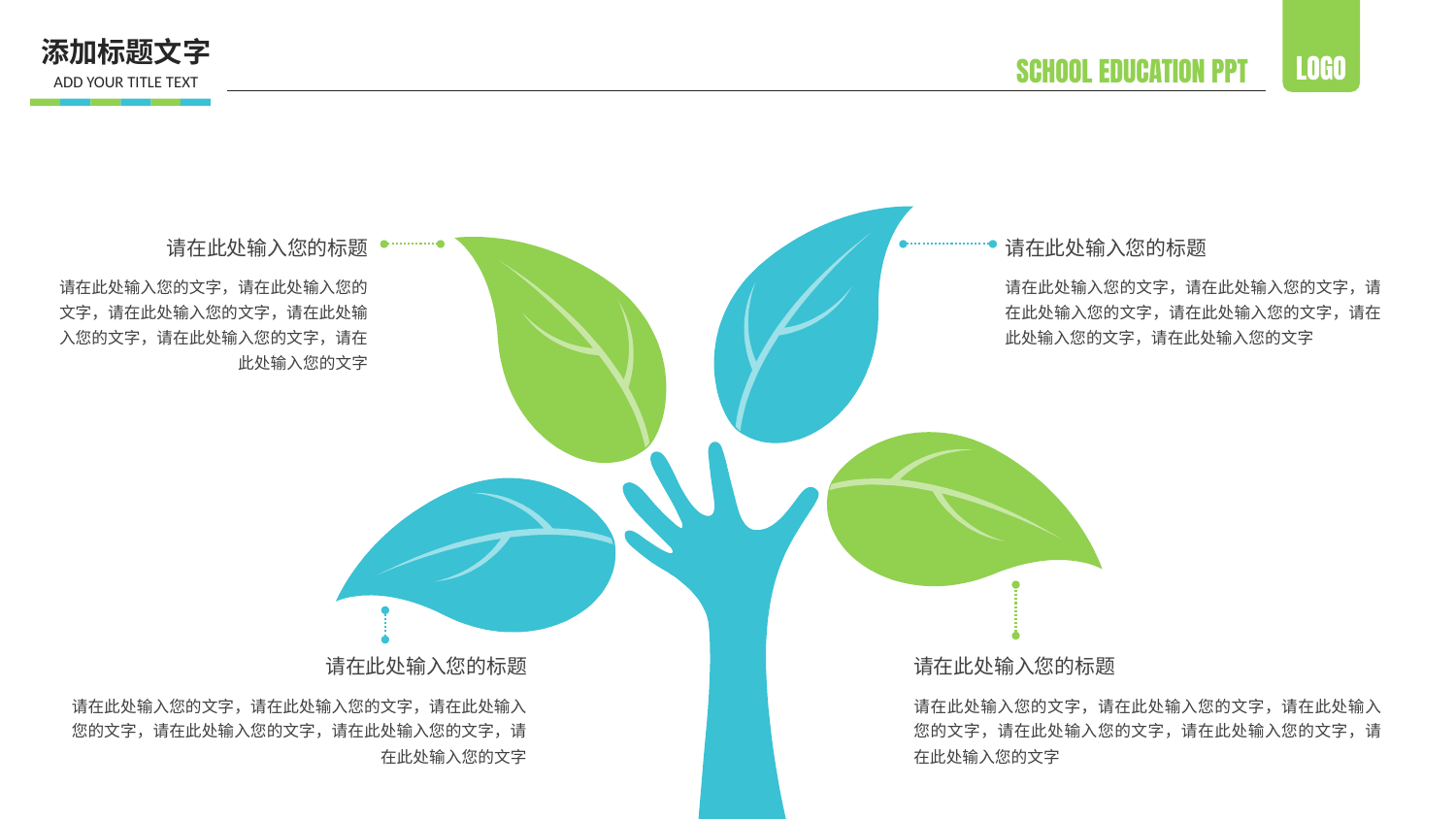

添加标题文字
ADD YOUR TITLE TEXT
请在此处输入您的标题
请在此处输入您的文字，请在此处输入您的文字，请在此处输入您的文字，请在此处输入您的文字，请在此处输入您的文字，请在此处输入您的文字
请在此处输入您的标题
请在此处输入您的文字，请在此处输入您的文字，请在此处输入您的文字，请在此处输入您的文字，请在此处输入您的文字，请在此处输入您的文字

请在此处输入您的标题
请在此处输入您的文字，请在此处输入您的文字，请在此处输入您的文字，请在此处输入您的文字，请在此处输入您的文字，请在此处输入您的文字
请在此处输入您的标题
请在此处输入您的文字，请在此处输入您的文字，请在此处输入您的文字，请在此处输入您的文字，请在此处输入您的文字，请在此处输入您的文字